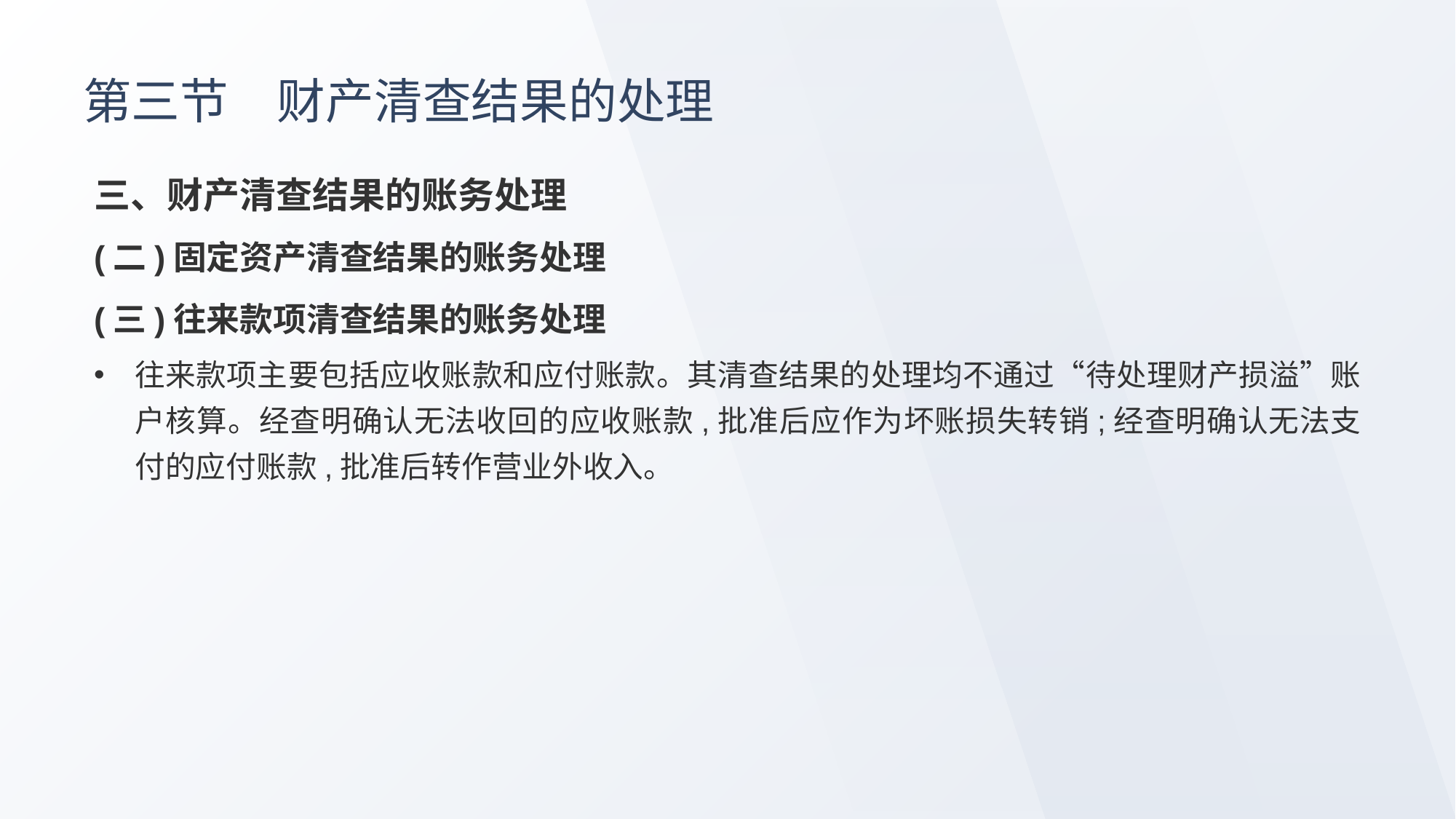

# 第三节　财产清查结果的处理
三、财产清查结果的账务处理
(二)固定资产清查结果的账务处理
(三)往来款项清查结果的账务处理
往来款项主要包括应收账款和应付账款。其清查结果的处理均不通过“待处理财产损溢”账户核算。经查明确认无法收回的应收账款,批准后应作为坏账损失转销;经查明确认无法支付的应付账款,批准后转作营业外收入。